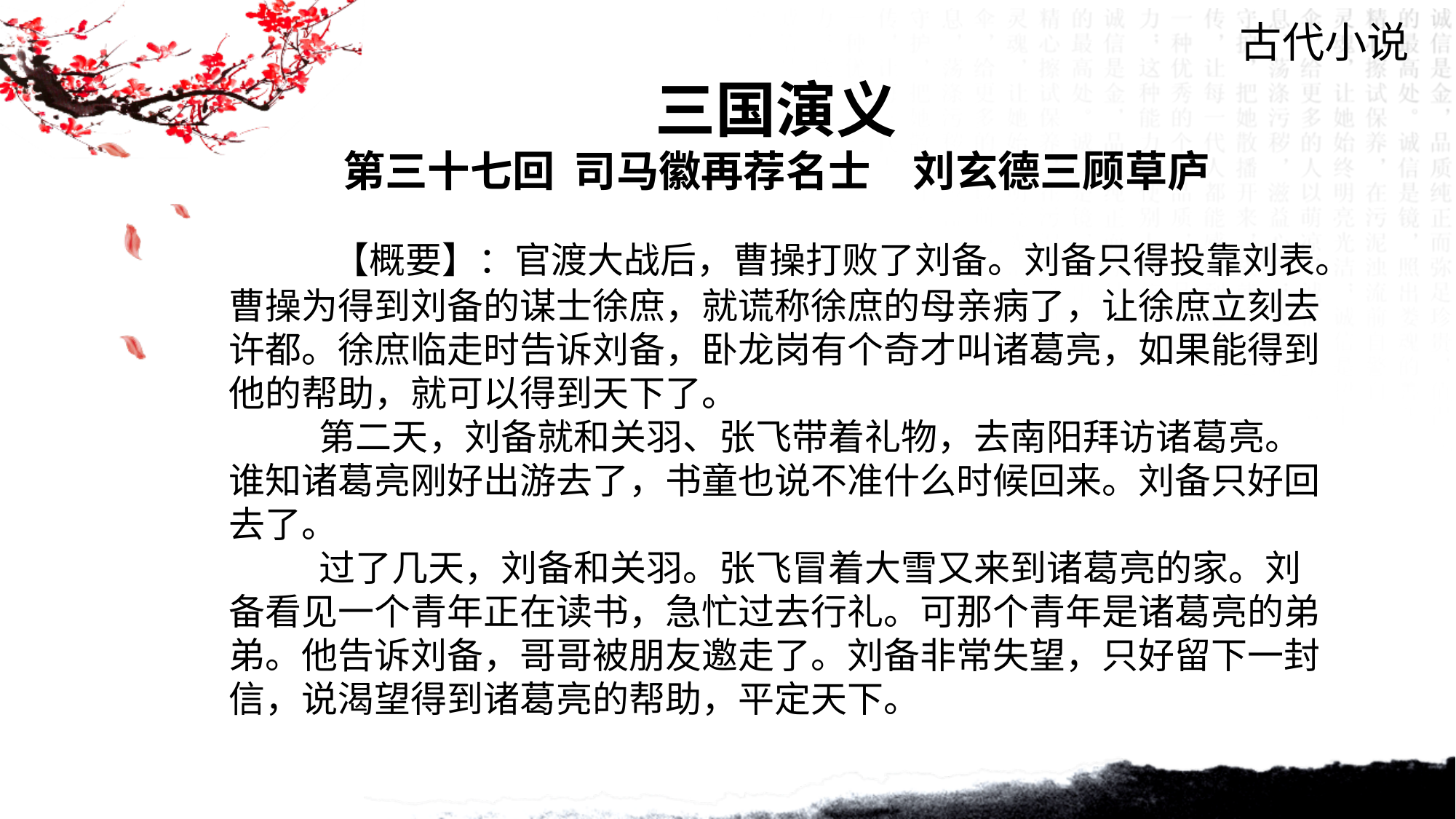

古代小说
三国演义
第三十七回  司马徽再荐名士　刘玄德三顾草庐
          【概要】：官渡大战后，曹操打败了刘备。刘备只得投靠刘表。曹操为得到刘备的谋士徐庶，就谎称徐庶的母亲病了，让徐庶立刻去许都。徐庶临走时告诉刘备，卧龙岗有个奇才叫诸葛亮，如果能得到他的帮助，就可以得到天下了。
          第二天，刘备就和关羽、张飞带着礼物，去南阳拜访诸葛亮。谁知诸葛亮刚好出游去了，书童也说不准什么时候回来。刘备只好回去了。
          过了几天，刘备和关羽。张飞冒着大雪又来到诸葛亮的家。刘备看见一个青年正在读书，急忙过去行礼。可那个青年是诸葛亮的弟弟。他告诉刘备，哥哥被朋友邀走了。刘备非常失望，只好留下一封信，说渴望得到诸葛亮的帮助，平定天下。